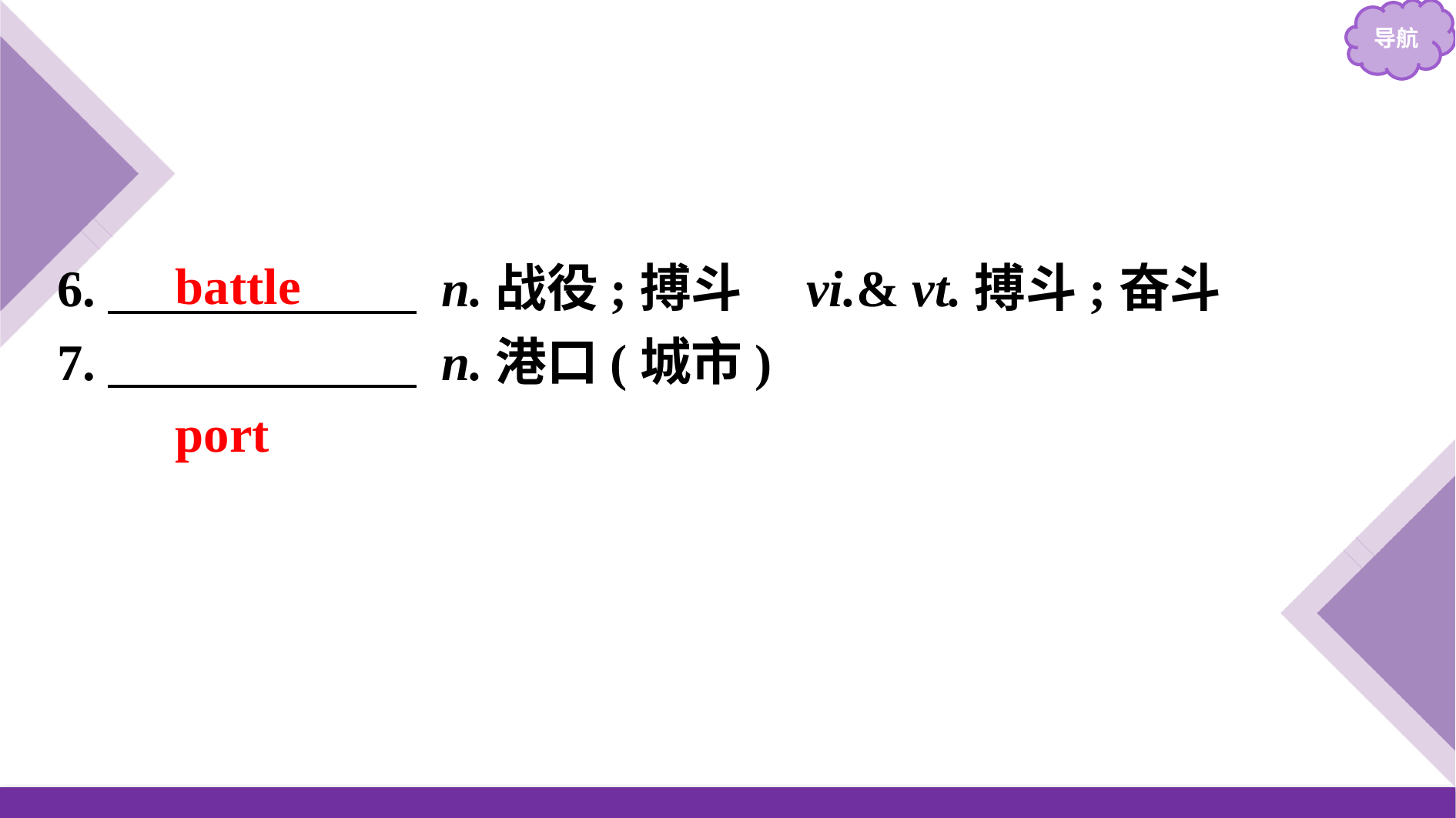

battle
port
6.　　　　　　 n.战役;搏斗　vi.& vt.搏斗;奋斗
7.　　　　　　 n.港口(城市)